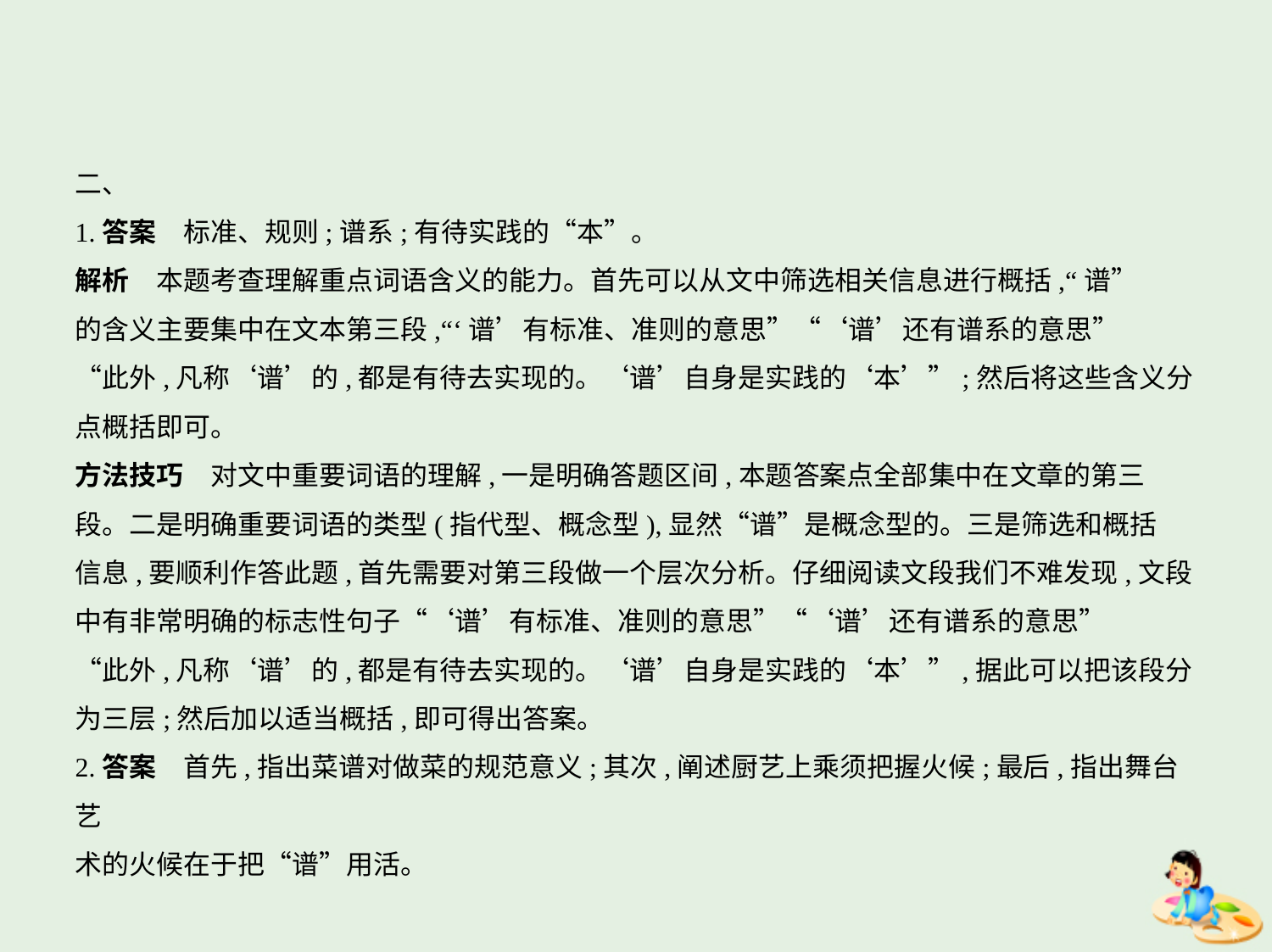

二、
1.答案　标准、规则;谱系;有待实践的“本”。
解析　本题考查理解重点词语含义的能力。首先可以从文中筛选相关信息进行概括,“谱”
的含义主要集中在文本第三段,“‘谱’有标准、准则的意思”“‘谱’还有谱系的意思”
“此外,凡称‘谱’的,都是有待去实现的。‘谱’自身是实践的‘本’”;然后将这些含义分
点概括即可。
方法技巧　对文中重要词语的理解,一是明确答题区间,本题答案点全部集中在文章的第三
段。二是明确重要词语的类型(指代型、概念型),显然“谱”是概念型的。三是筛选和概括
信息,要顺利作答此题,首先需要对第三段做一个层次分析。仔细阅读文段我们不难发现,文段
中有非常明确的标志性句子“‘谱’有标准、准则的意思”“‘谱’还有谱系的意思”
“此外,凡称‘谱’的,都是有待去实现的。‘谱’自身是实践的‘本’”,据此可以把该段分
为三层;然后加以适当概括,即可得出答案。
2.答案　首先,指出菜谱对做菜的规范意义;其次,阐述厨艺上乘须把握火候;最后,指出舞台艺
术的火候在于把“谱”用活。